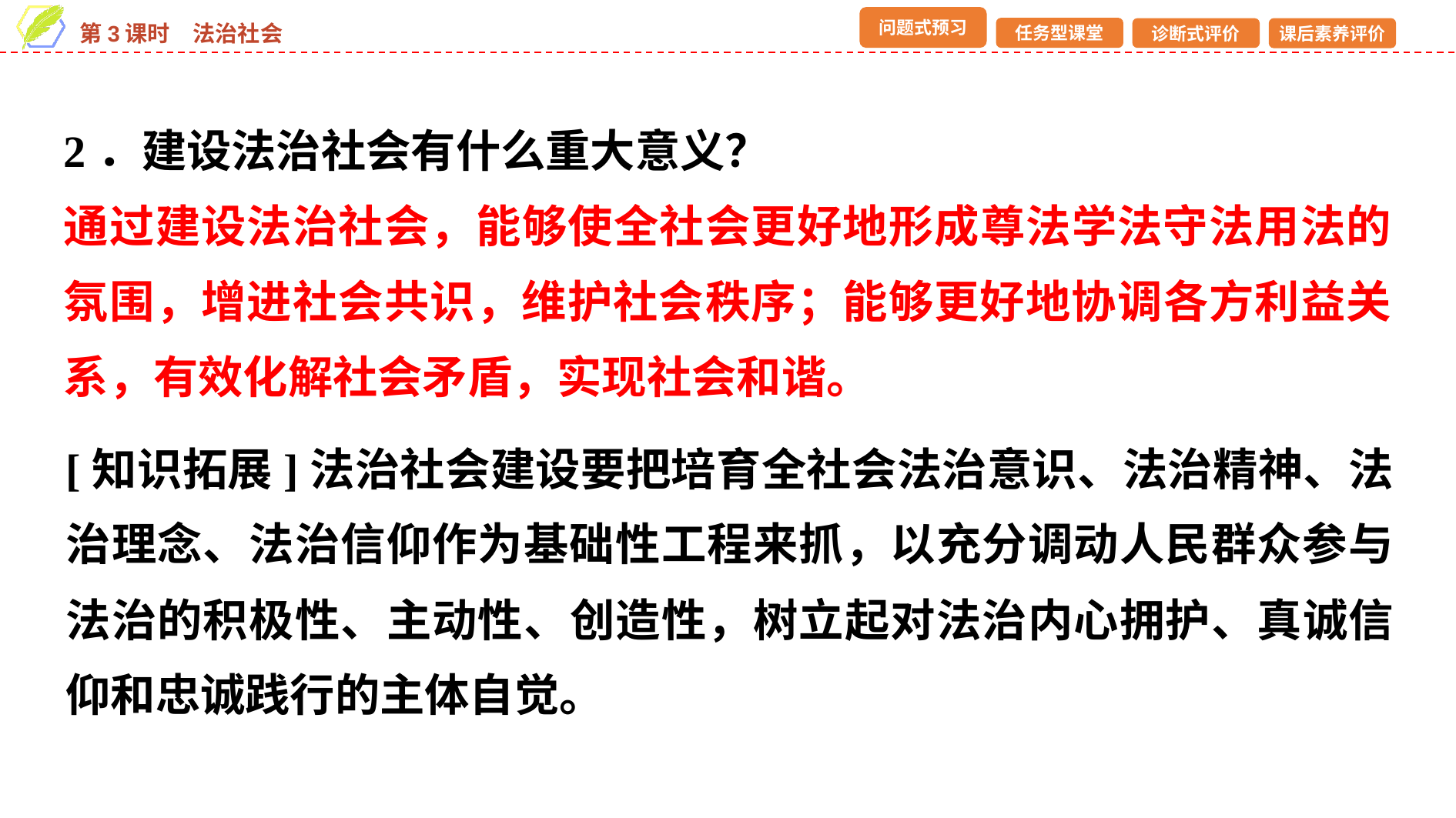

2．建设法治社会有什么重大意义？
通过建设法治社会，能够使全社会更好地形成尊法学法守法用法的氛围，增进社会共识，维护社会秩序；能够更好地协调各方利益关系，有效化解社会矛盾，实现社会和谐。
[知识拓展]法治社会建设要把培育全社会法治意识、法治精神、法治理念、法治信仰作为基础性工程来抓，以充分调动人民群众参与法治的积极性、主动性、创造性，树立起对法治内心拥护、真诚信仰和忠诚践行的主体自觉。